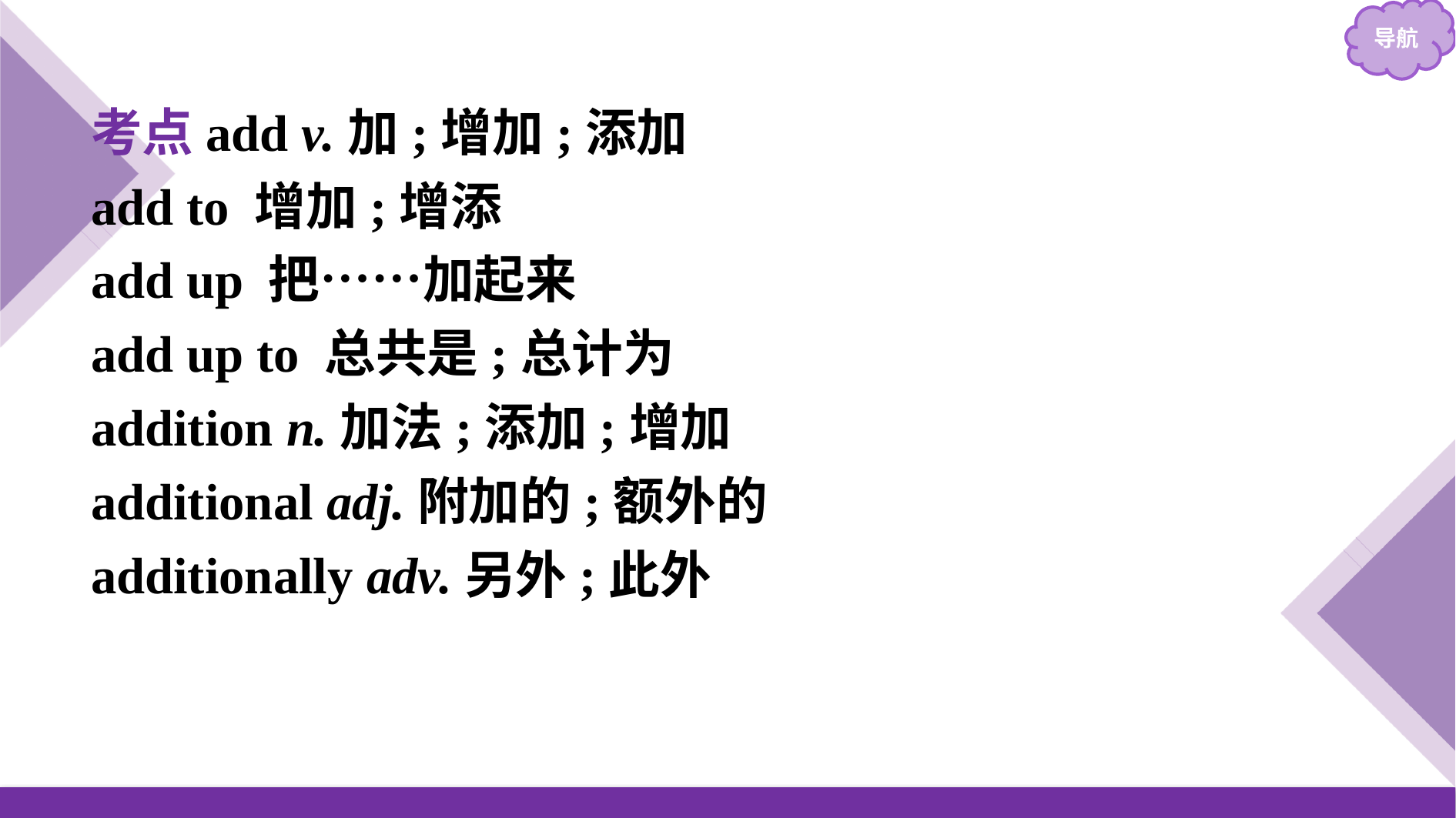

考点add v.加;增加;添加
add to 增加;增添
add up 把……加起来
add up to 总共是;总计为
addition n.加法;添加;增加
additional adj.附加的;额外的
additionally adv.另外;此外